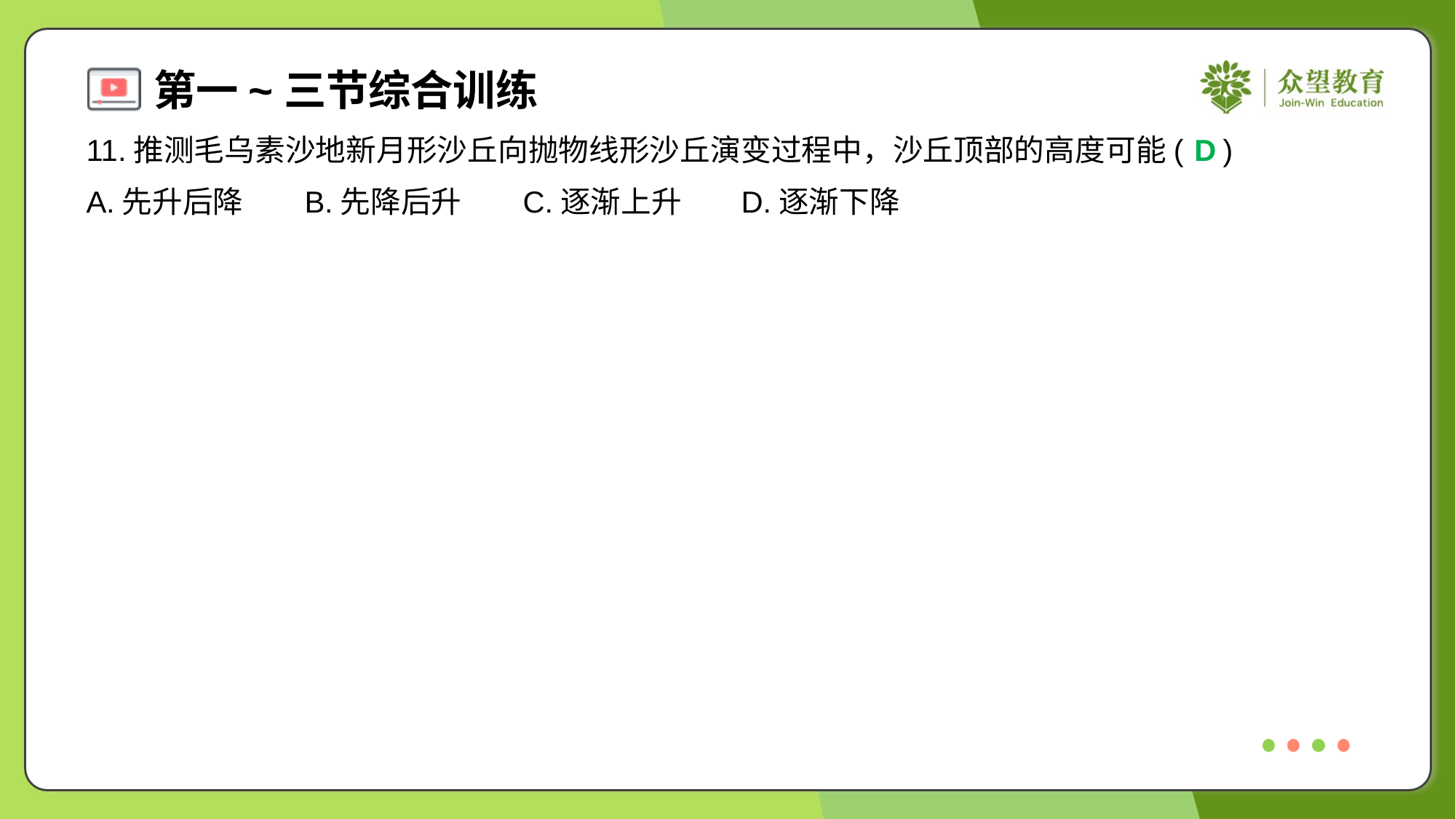

11.推测毛乌素沙地新月形沙丘向抛物线形沙丘演变过程中，沙丘顶部的高度可能(     )
D
A.先升后降	B.先降后升	C.逐渐上升	D.逐渐下降